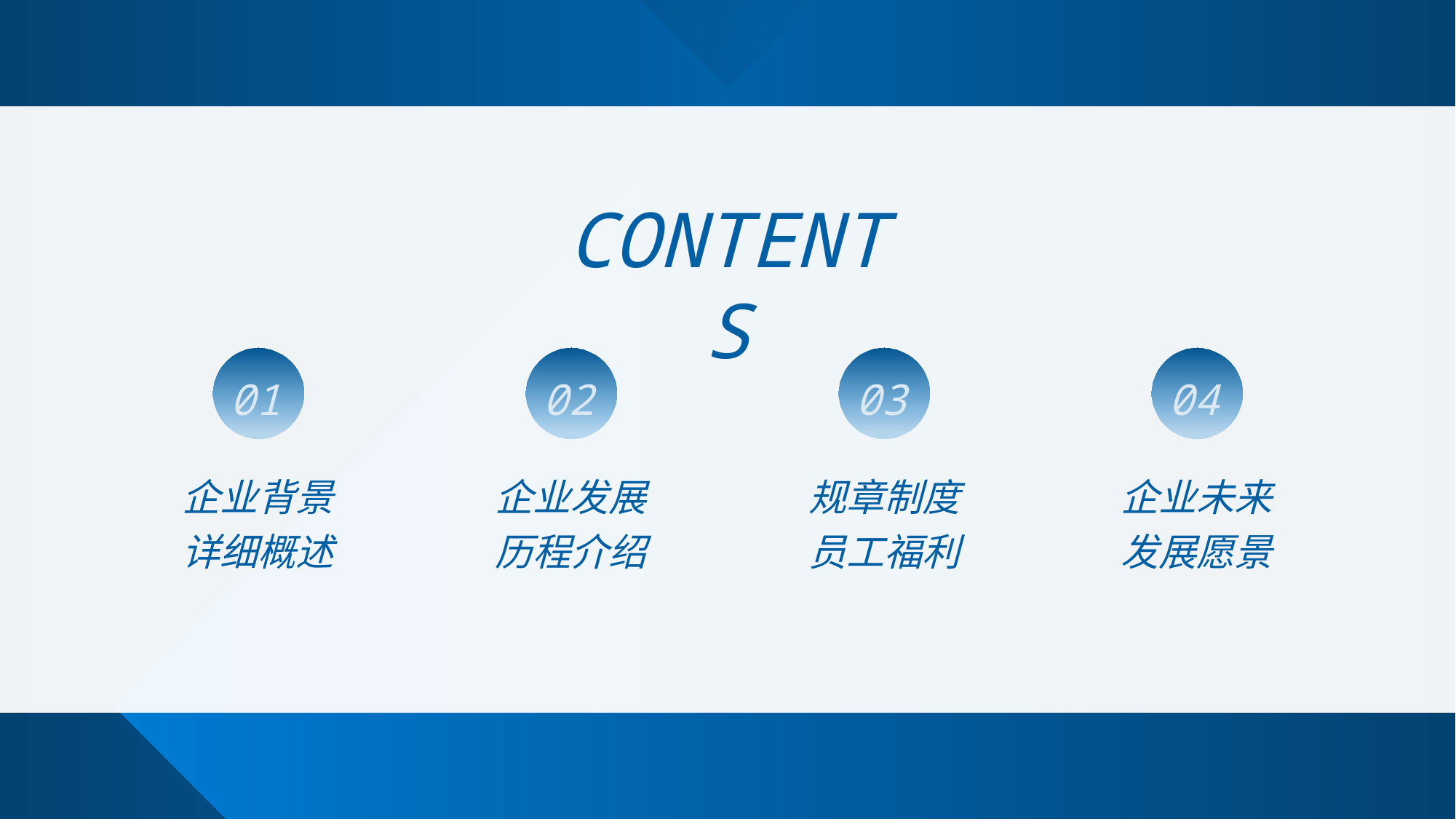

CONTENTS

01
02
03
04
企业背景详细概述
企业发展历程介绍
规章制度员工福利
企业未来发展愿景